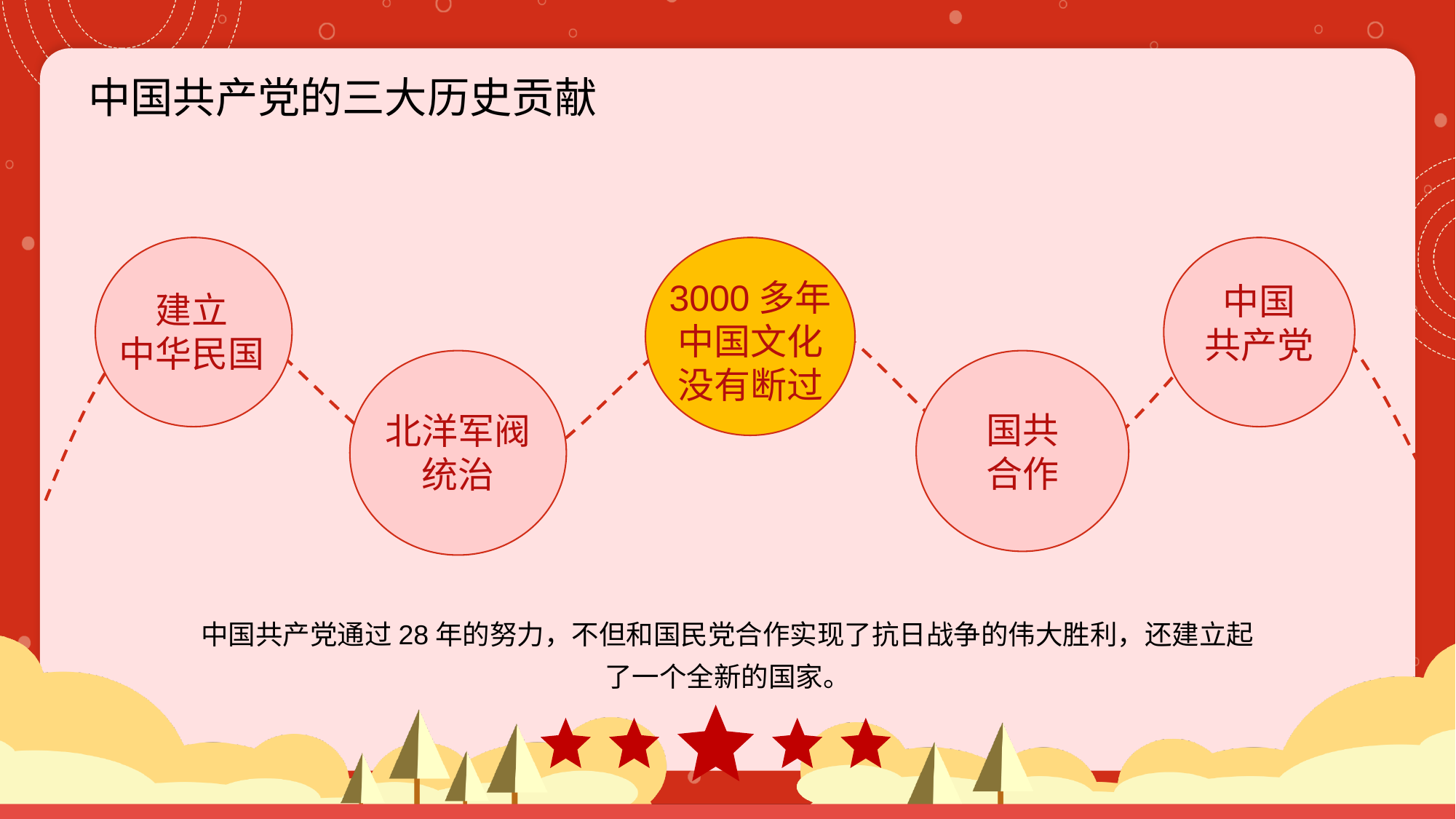

中国共产党的三大历史贡献

中国
共产党

建立
中华民国

3000多年
中国文化
没有断过

北洋军阀
统治

国共
合作
中国共产党通过28年的努力，不但和国民党合作实现了抗日战争的伟大胜利，还建立起了一个全新的国家。